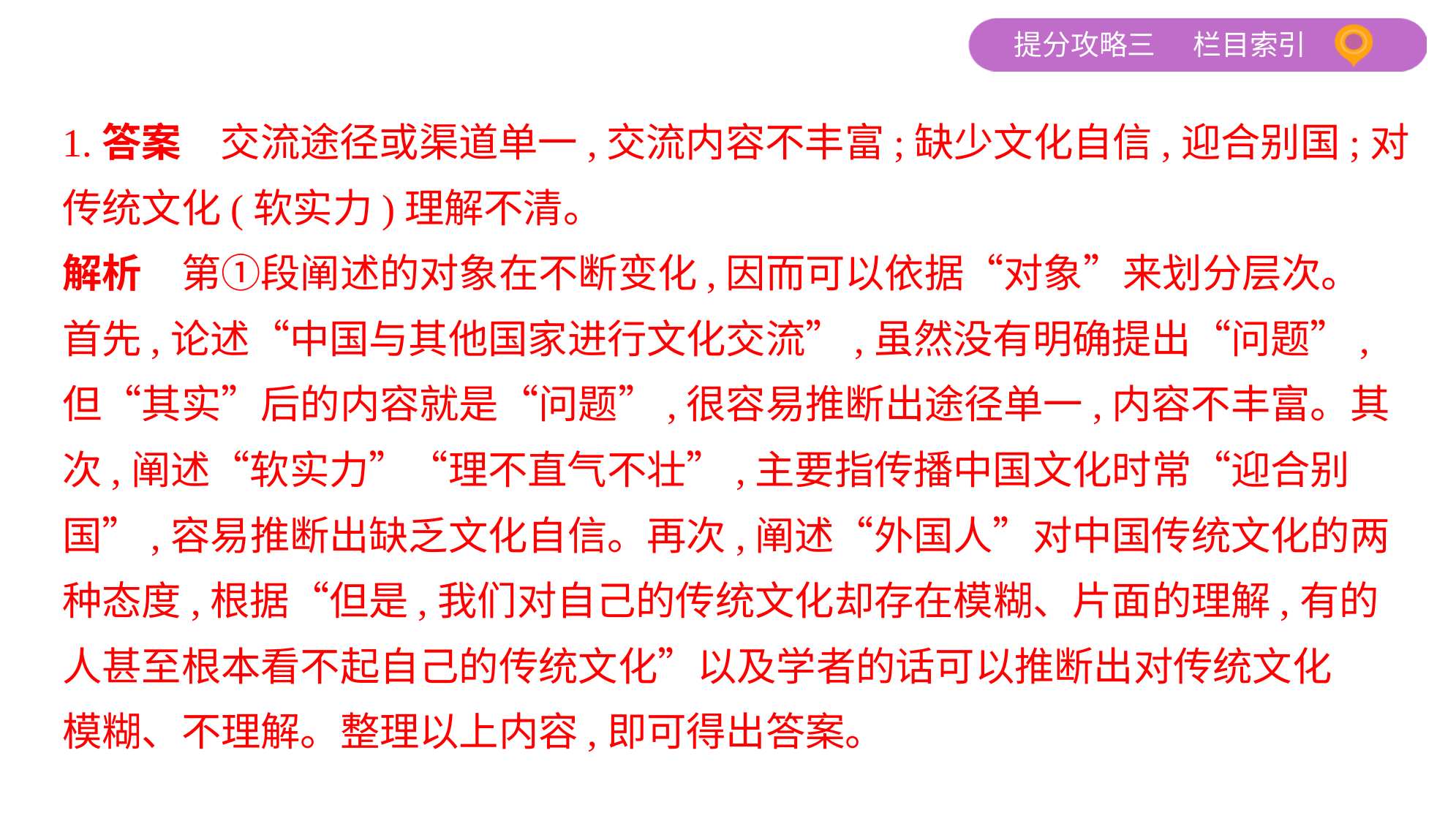

1.答案　交流途径或渠道单一,交流内容不丰富;缺少文化自信,迎合别国;对
传统文化(软实力)理解不清。
解析　第①段阐述的对象在不断变化,因而可以依据“对象”来划分层次。
首先,论述“中国与其他国家进行文化交流”,虽然没有明确提出“问题”,
但“其实”后的内容就是“问题”,很容易推断出途径单一,内容不丰富。其
次,阐述“软实力”“理不直气不壮”,主要指传播中国文化时常“迎合别
国”,容易推断出缺乏文化自信。再次,阐述“外国人”对中国传统文化的两
种态度,根据“但是,我们对自己的传统文化却存在模糊、片面的理解,有的
人甚至根本看不起自己的传统文化”以及学者的话可以推断出对传统文化
模糊、不理解。整理以上内容,即可得出答案。